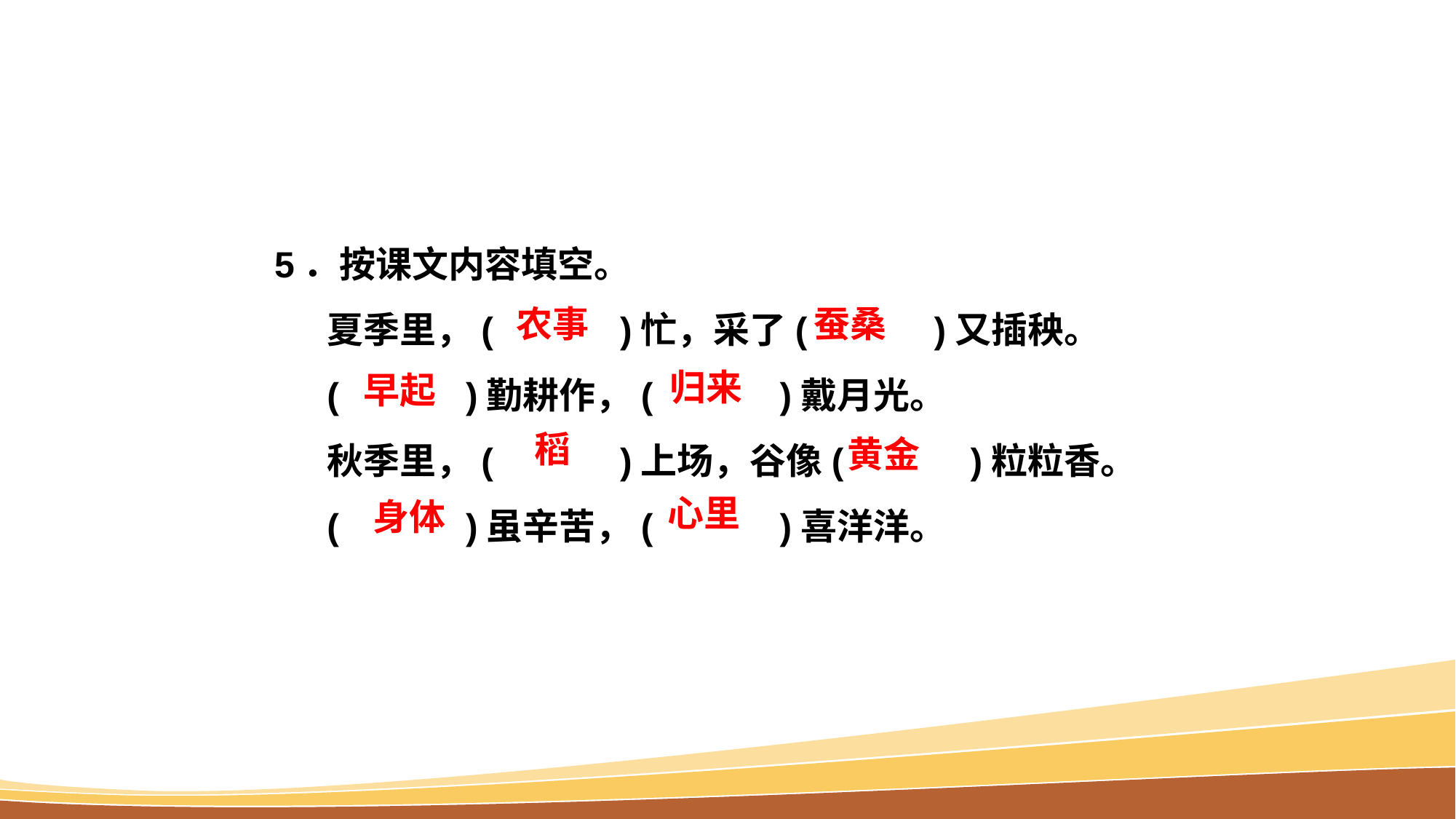

5．按课文内容填空。
夏季里，(　　　)忙，采了(　　　)又插秧。
(　　　)勤耕作，(　　　)戴月光。
秋季里，(　　　)上场，谷像(　　　)粒粒香。
(　　　)虽辛苦，(　　　)喜洋洋。
农事
蚕桑
归来
早起
稻
黄金
心里
身体